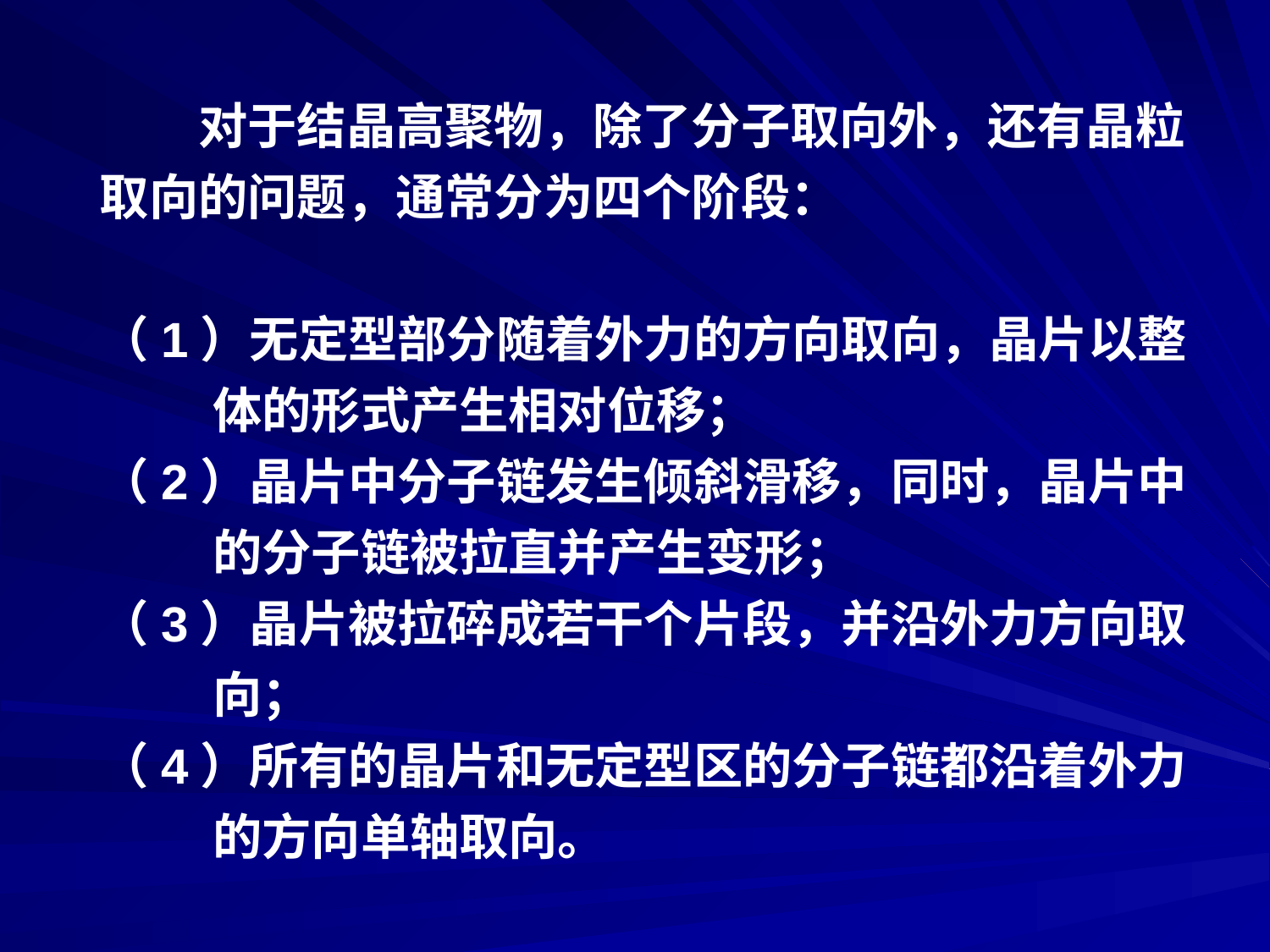

对于结晶高聚物，除了分子取向外，还有晶粒
取向的问题，通常分为四个阶段：

（1）无定型部分随着外力的方向取向，晶片以整
         体的形式产生相对位移；
（2）晶片中分子链发生倾斜滑移，同时，晶片中
         的分子链被拉直并产生变形；
（3）晶片被拉碎成若干个片段，并沿外力方向取
         向；
（4）所有的晶片和无定型区的分子链都沿着外力
         的方向单轴取向。